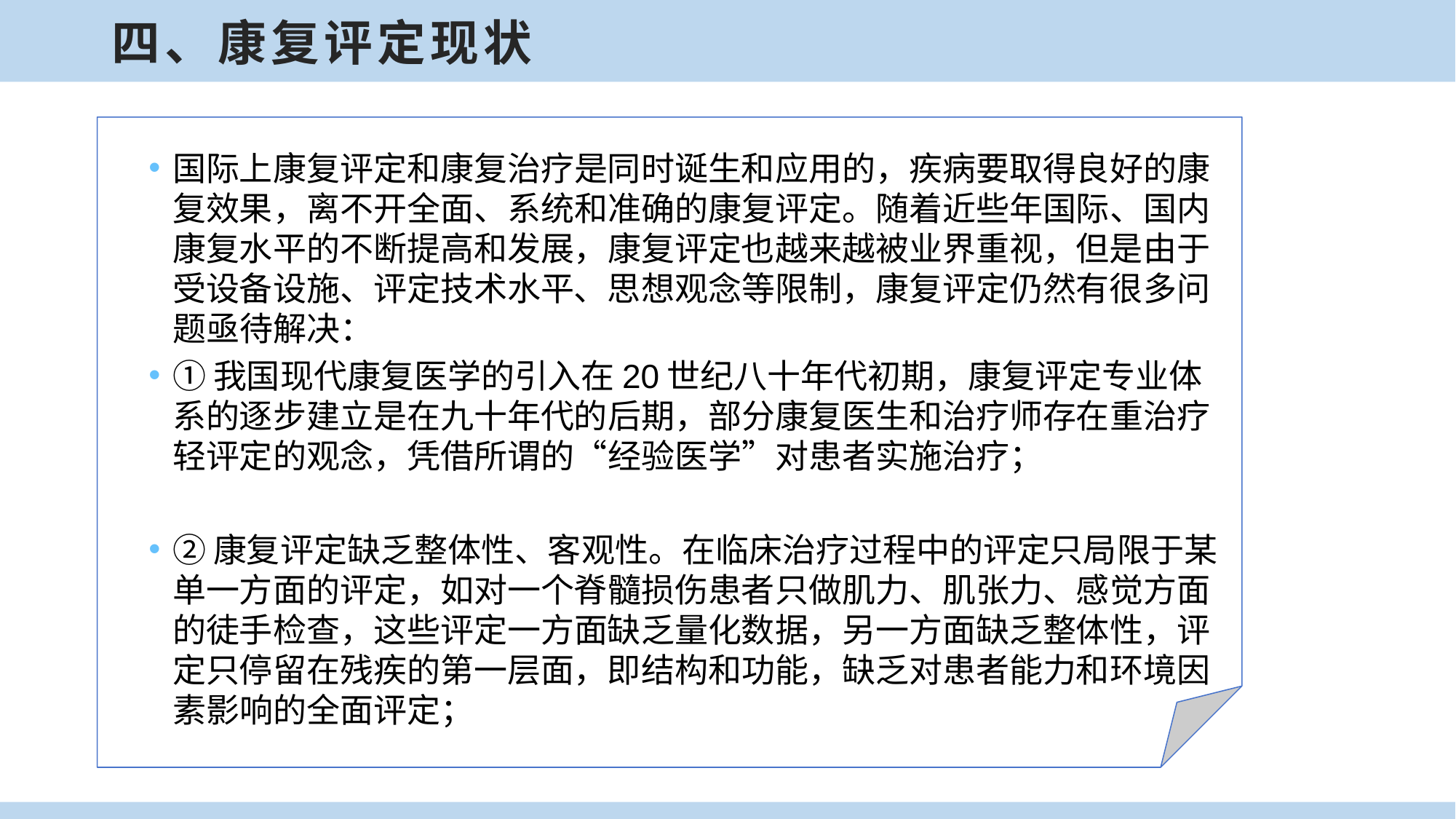

四、康复评定现状

国际上康复评定和康复治疗是同时诞生和应用的，疾病要取得良好的康复效果，离不开全面、系统和准确的康复评定。随着近些年国际、国内康复水平的不断提高和发展，康复评定也越来越被业界重视，但是由于受设备设施、评定技术水平、思想观念等限制，康复评定仍然有很多问题亟待解决：
①我国现代康复医学的引入在20世纪八十年代初期，康复评定专业体系的逐步建立是在九十年代的后期，部分康复医生和治疗师存在重治疗轻评定的观念，凭借所谓的“经验医学”对患者实施治疗；

②康复评定缺乏整体性、客观性。在临床治疗过程中的评定只局限于某单一方面的评定，如对一个脊髓损伤患者只做肌力、肌张力、感觉方面的徒手检查，这些评定一方面缺乏量化数据，另一方面缺乏整体性，评定只停留在残疾的第一层面，即结构和功能，缺乏对患者能力和环境因素影响的全面评定；